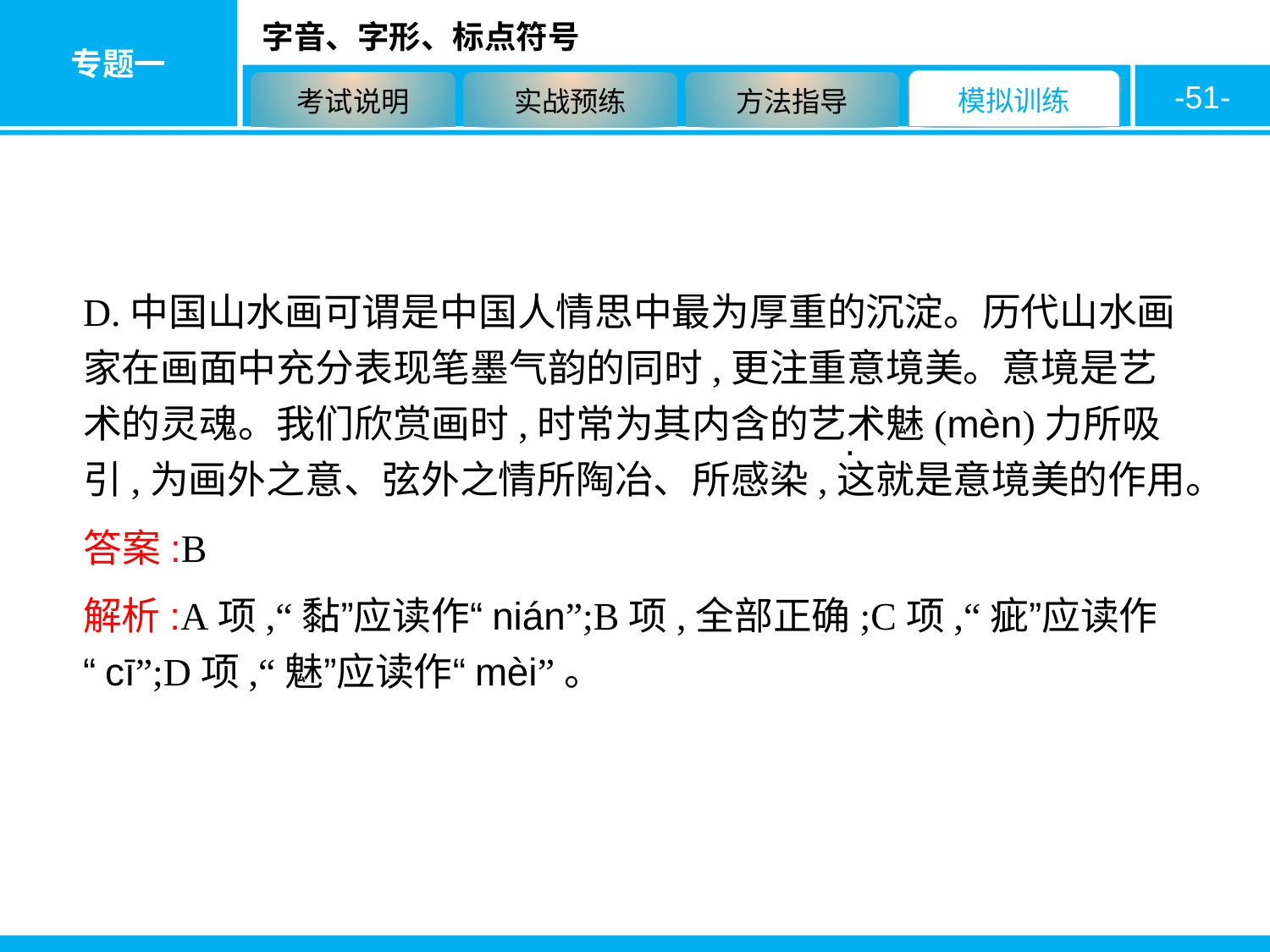

-51-
D.中国山水画可谓是中国人情思中最为厚重的沉淀。历代山水画家在画面中充分表现笔墨气韵的同时,更注重意境美。意境是艺术的灵魂。我们欣赏画时,时常为其内含的艺术魅(mèn)力所吸引,为画外之意、弦外之情所陶冶、所感染,这就是意境美的作用。
·
答案:B
解析:A项,“黏”应读作“nián”;B项,全部正确;C项,“疵”应读作“cī”;D项,“魅”应读作“mèi”。